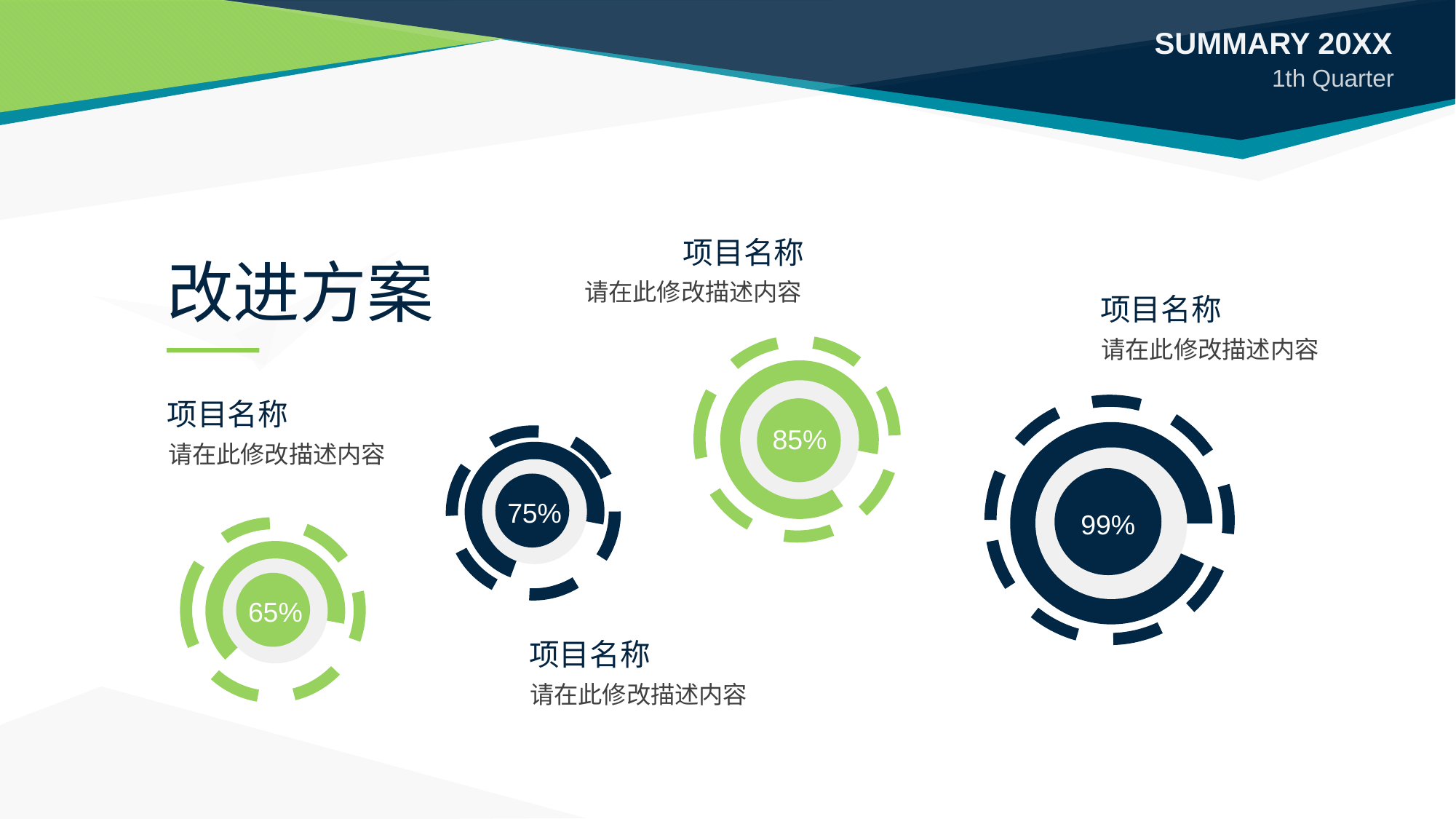

项目名称

改进方案

请在此修改描述内容
项目名称
请在此修改描述内容

项目名称

85%

请在此修改描述内容

75%
99%

65%
项目名称
请在此修改描述内容